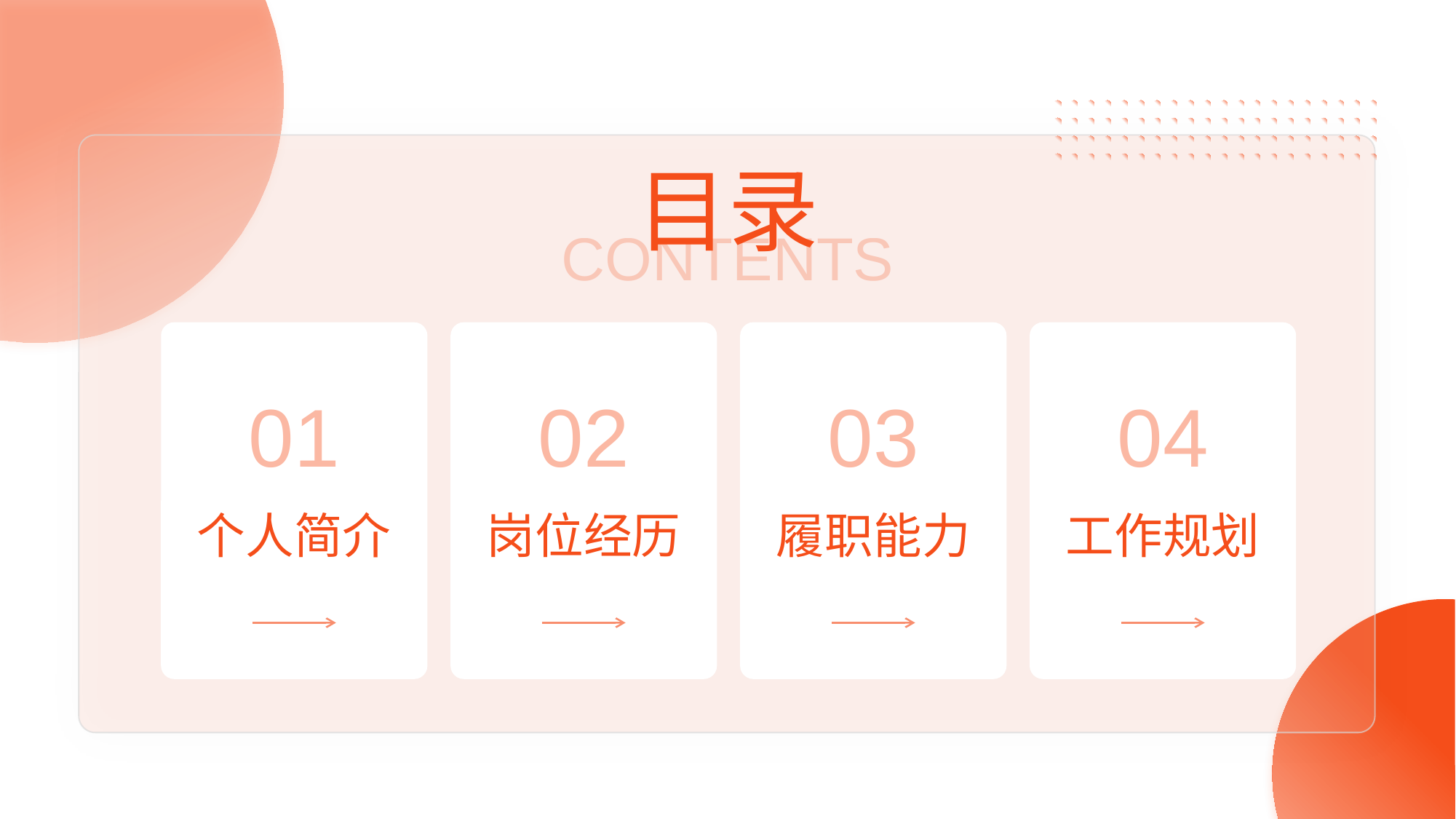

目录
CONTENTS

01
个人简介

02
岗位经历

03
履职能力

04
工作规划